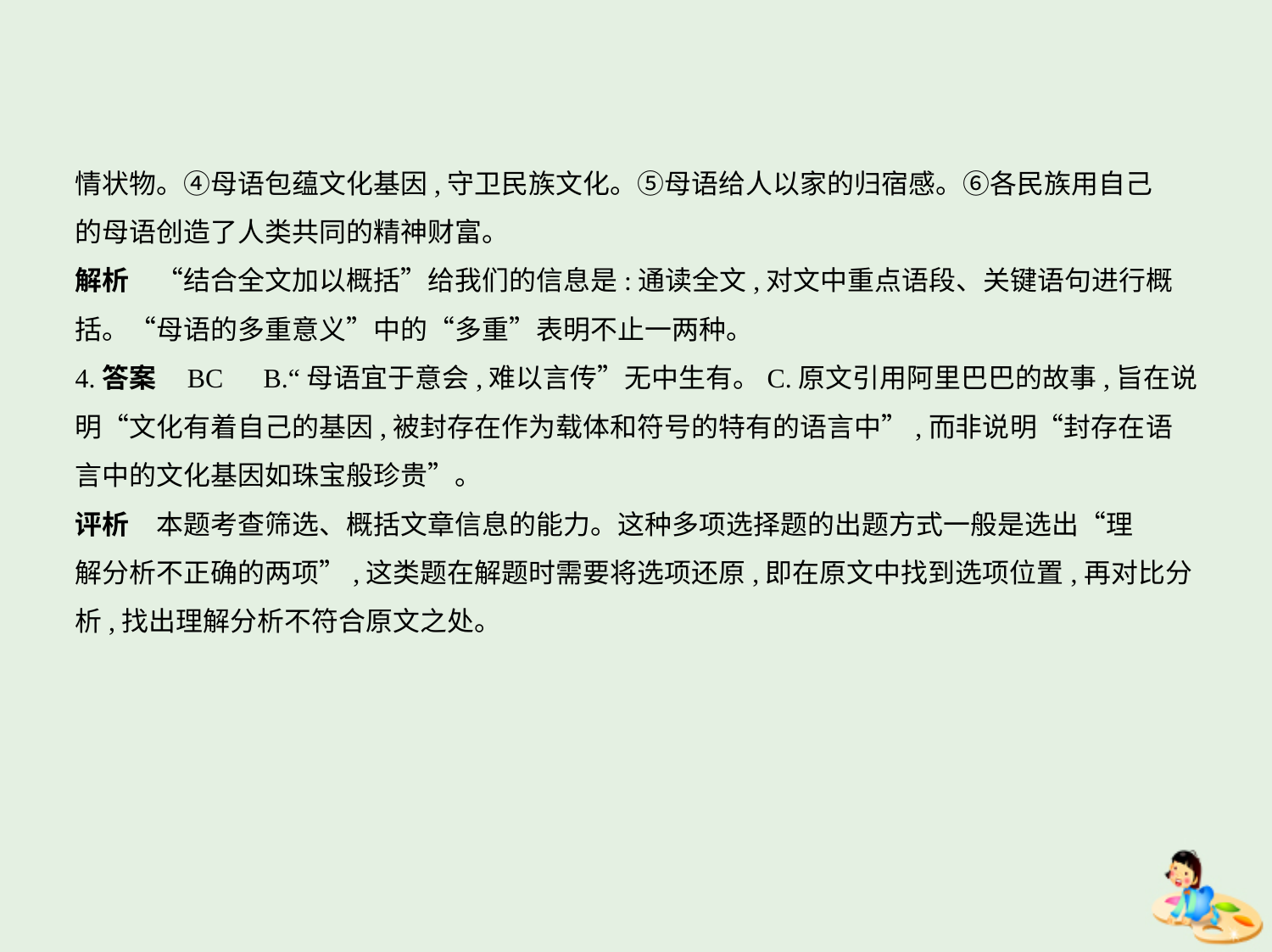

情状物。④母语包蕴文化基因,守卫民族文化。⑤母语给人以家的归宿感。⑥各民族用自己
的母语创造了人类共同的精神财富。
解析　“结合全文加以概括”给我们的信息是:通读全文,对文中重点语段、关键语句进行概
括。“母语的多重意义”中的“多重”表明不止一两种。
4.答案    BC　B.“母语宜于意会,难以言传”无中生有。C.原文引用阿里巴巴的故事,旨在说
明“文化有着自己的基因,被封存在作为载体和符号的特有的语言中”,而非说明“封存在语
言中的文化基因如珠宝般珍贵”。
评析　本题考查筛选、概括文章信息的能力。这种多项选择题的出题方式一般是选出“理
解分析不正确的两项”,这类题在解题时需要将选项还原,即在原文中找到选项位置,再对比分
析,找出理解分析不符合原文之处。